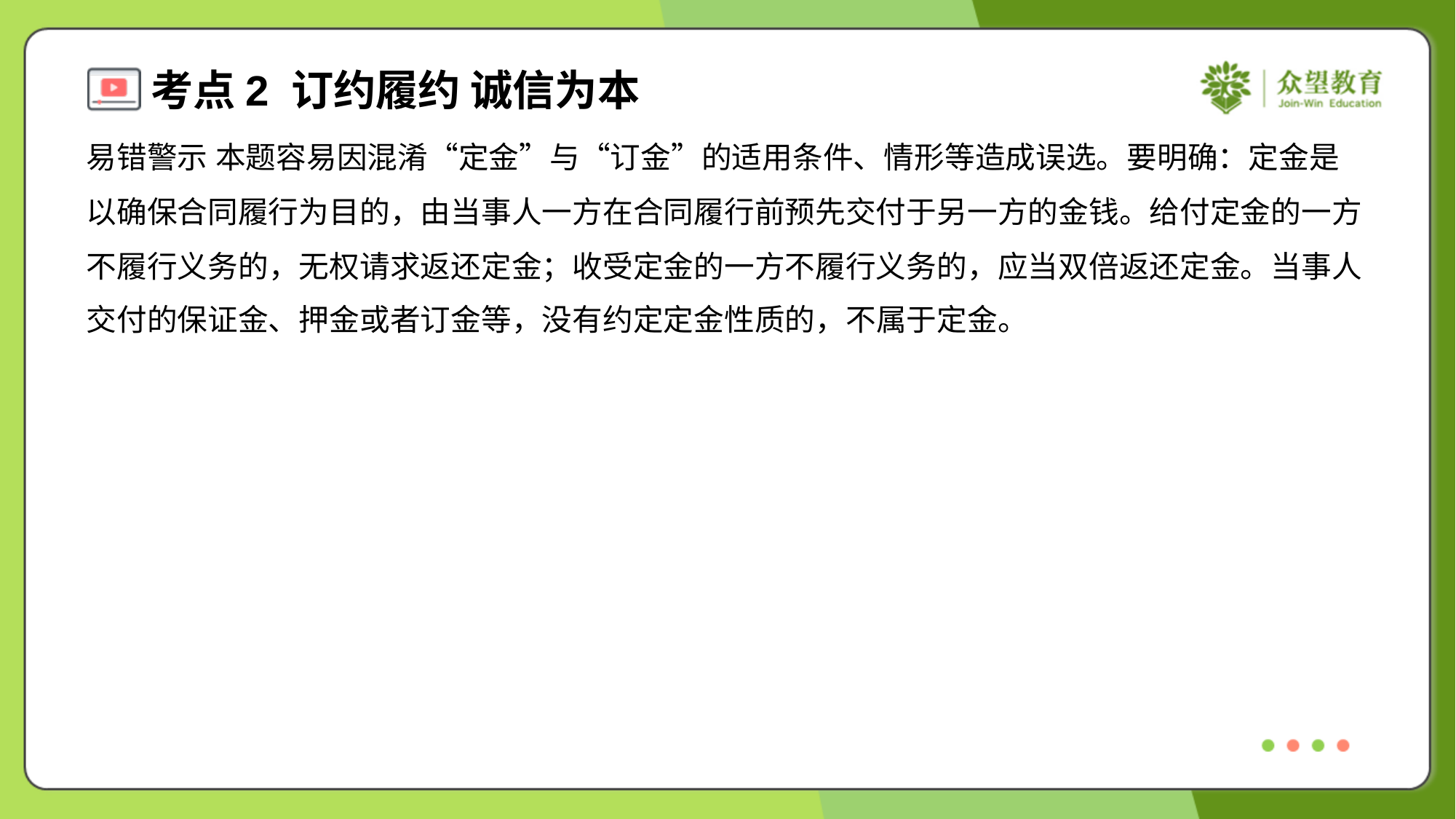

易错警示 本题容易因混淆“定金”与“订金”的适用条件、情形等造成误选。要明确：定金是
以确保合同履行为目的，由当事人一方在合同履行前预先交付于另一方的金钱。给付定金的一方
不履行义务的，无权请求返还定金；收受定金的一方不履行义务的，应当双倍返还定金。当事人
交付的保证金、押金或者订金等，没有约定定金性质的，不属于定金。